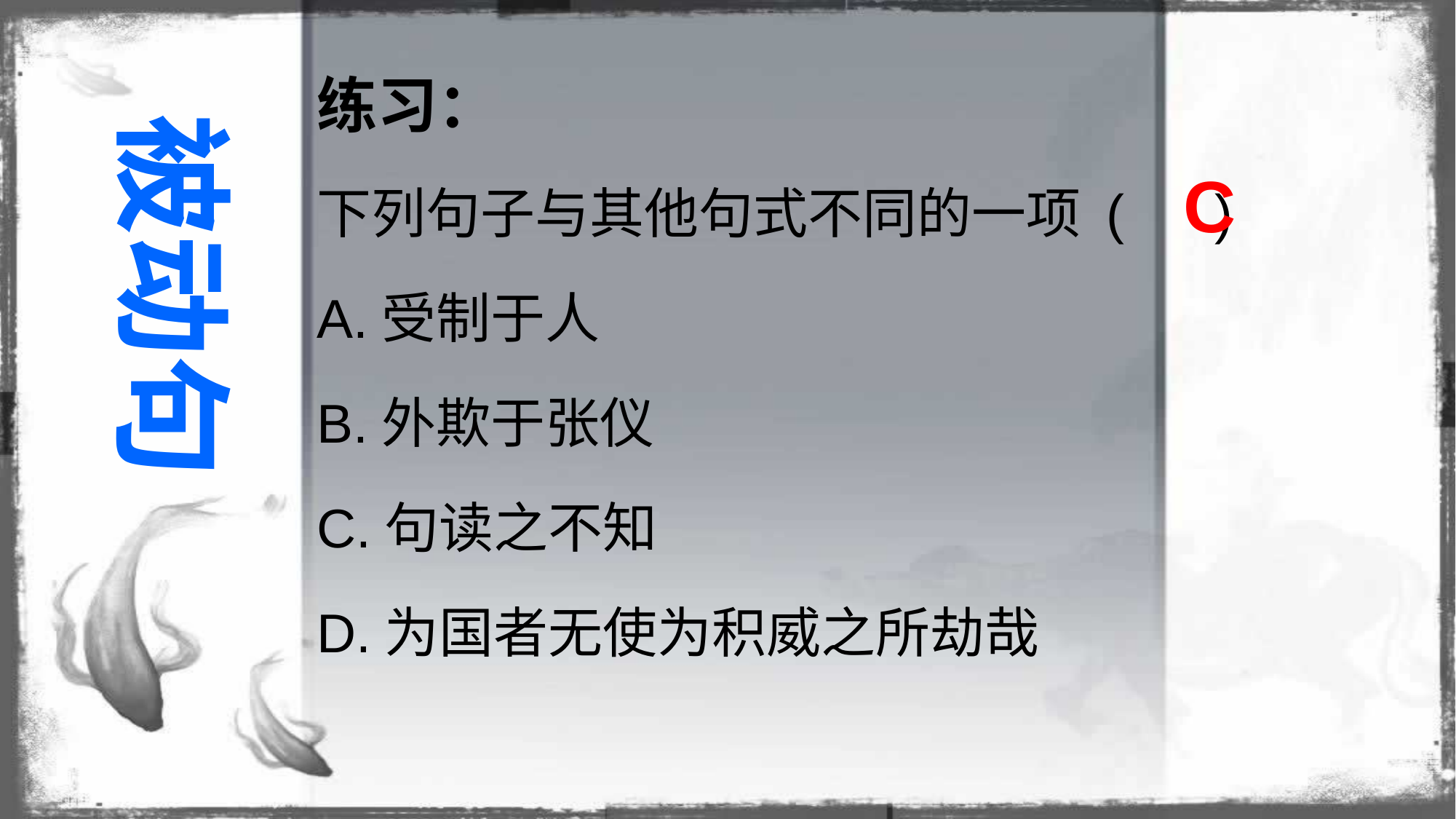

练习：
下列句子与其他句式不同的一项 (      )
A.受制于人
B.外欺于张仪
C.句读之不知
D.为国者无使为积威之所劫哉
被动句
C